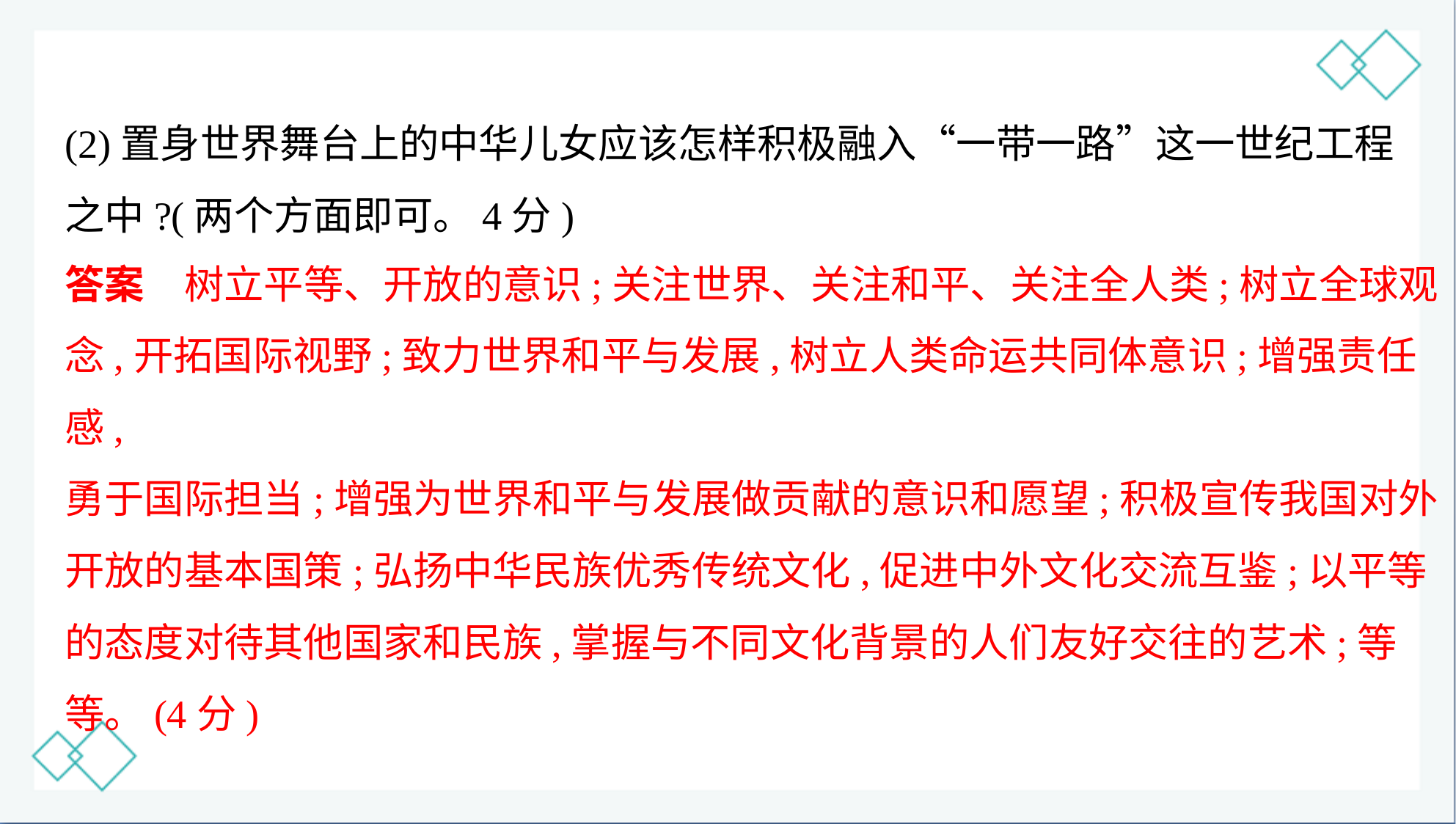

(2)置身世界舞台上的中华儿女应该怎样积极融入“一带一路”这一世纪工程
之中?(两个方面即可。4分)
答案　树立平等、开放的意识;关注世界、关注和平、关注全人类;树立全球观
念,开拓国际视野;致力世界和平与发展,树立人类命运共同体意识;增强责任感,
勇于国际担当;增强为世界和平与发展做贡献的意识和愿望;积极宣传我国对外
开放的基本国策;弘扬中华民族优秀传统文化,促进中外文化交流互鉴;以平等
的态度对待其他国家和民族,掌握与不同文化背景的人们友好交往的艺术;等
等。(4分)